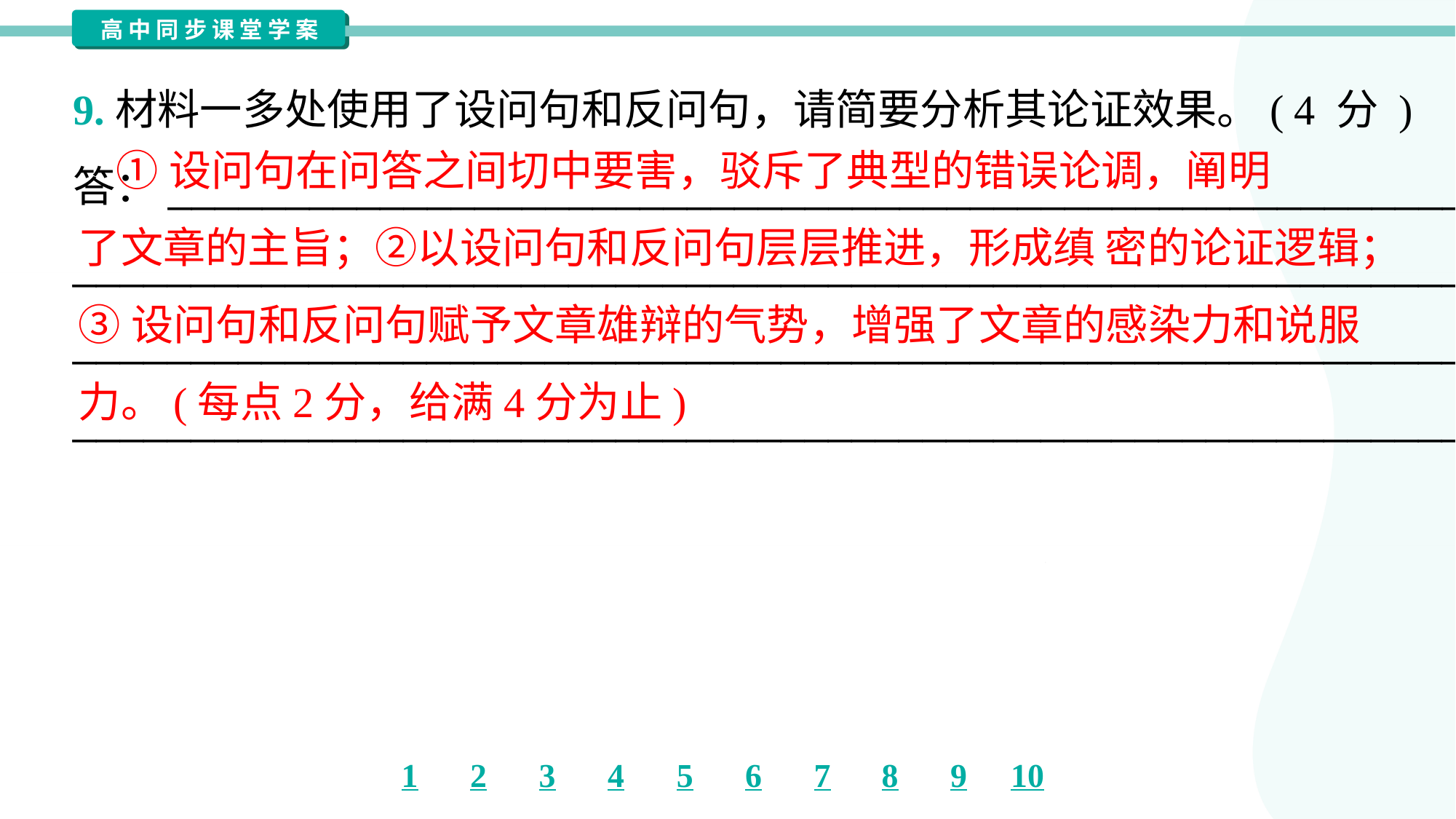

9.材料一多处使用了设问句和反问句，请简要分析其论证效果。( 4 分 )
答：_________________________________________________________
_____________________________________________________________
_____________________________________________________________
_____________________________________________________________

    ①设问句在问答之间切中要害，驳斥了典型的错误论调，阐明
了文章的主旨；②以设问句和反问句层层推进，形成缜 密的论证逻辑；
③设问句和反问句赋予文章雄辩的气势，增强了文章的感染力和说服
力。(每点2分，给满4分为止)